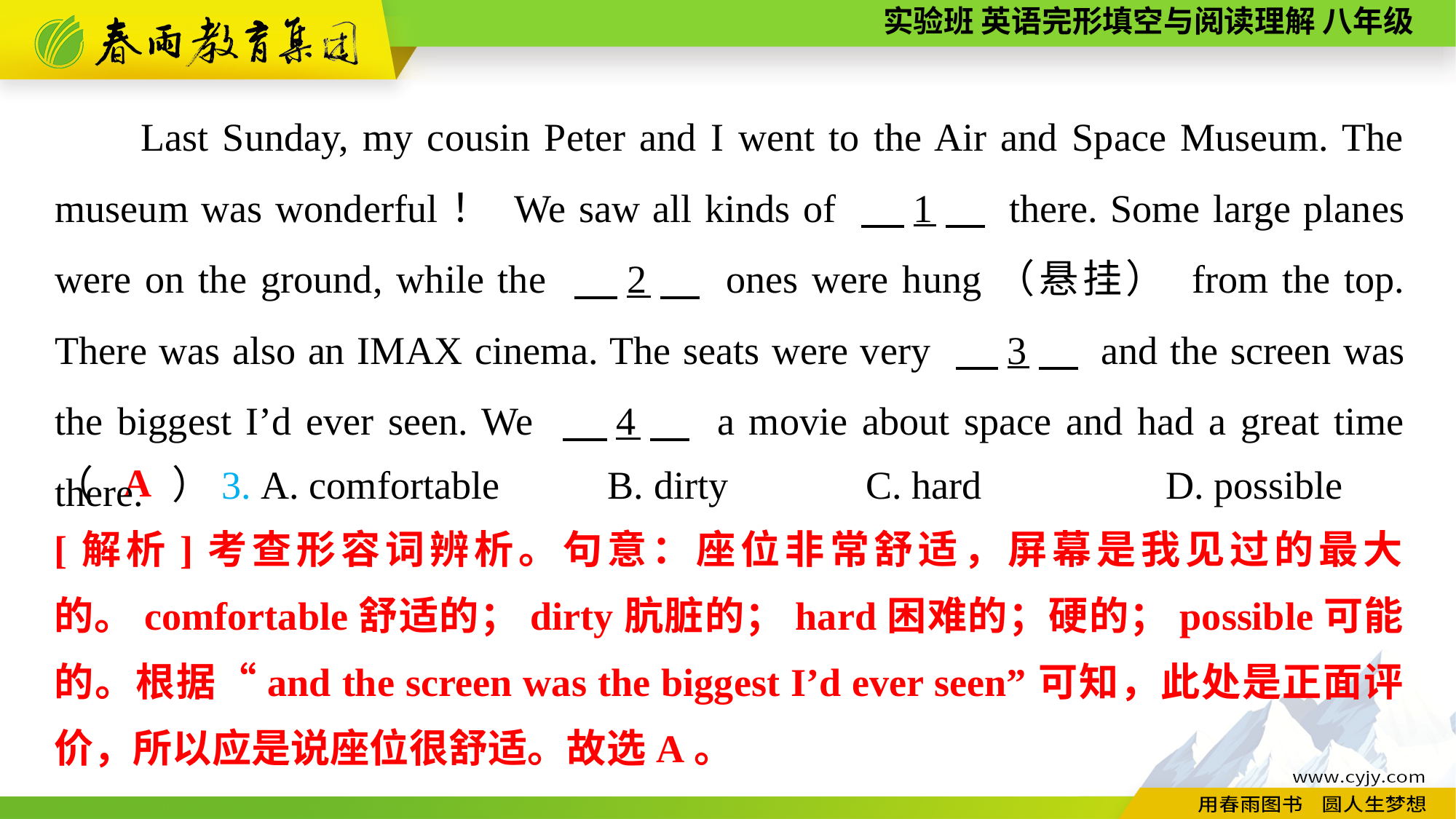

Last Sunday, my cousin Peter and I went to the Air and Space Museum. The museum was wonderful！ We saw all kinds of 　1　 there. Some large planes were on the ground, while the 　2　 ones were hung（悬挂） from the top. There was also an IMAX cinema. The seats were very 　3　 and the screen was the biggest I’d ever seen. We 　4　 a movie about space and had a great time there.
A
（　　）3. A. comfortable           B. dirty              C. hard		  D. possible
[解析]考查形容词辨析。句意：座位非常舒适，屏幕是我见过的最大的。comfortable舒适的；dirty肮脏的；hard困难的；硬的；possible可能的。根据“and the screen was the biggest I’d ever seen”可知，此处是正面评价，所以应是说座位很舒适。故选A。